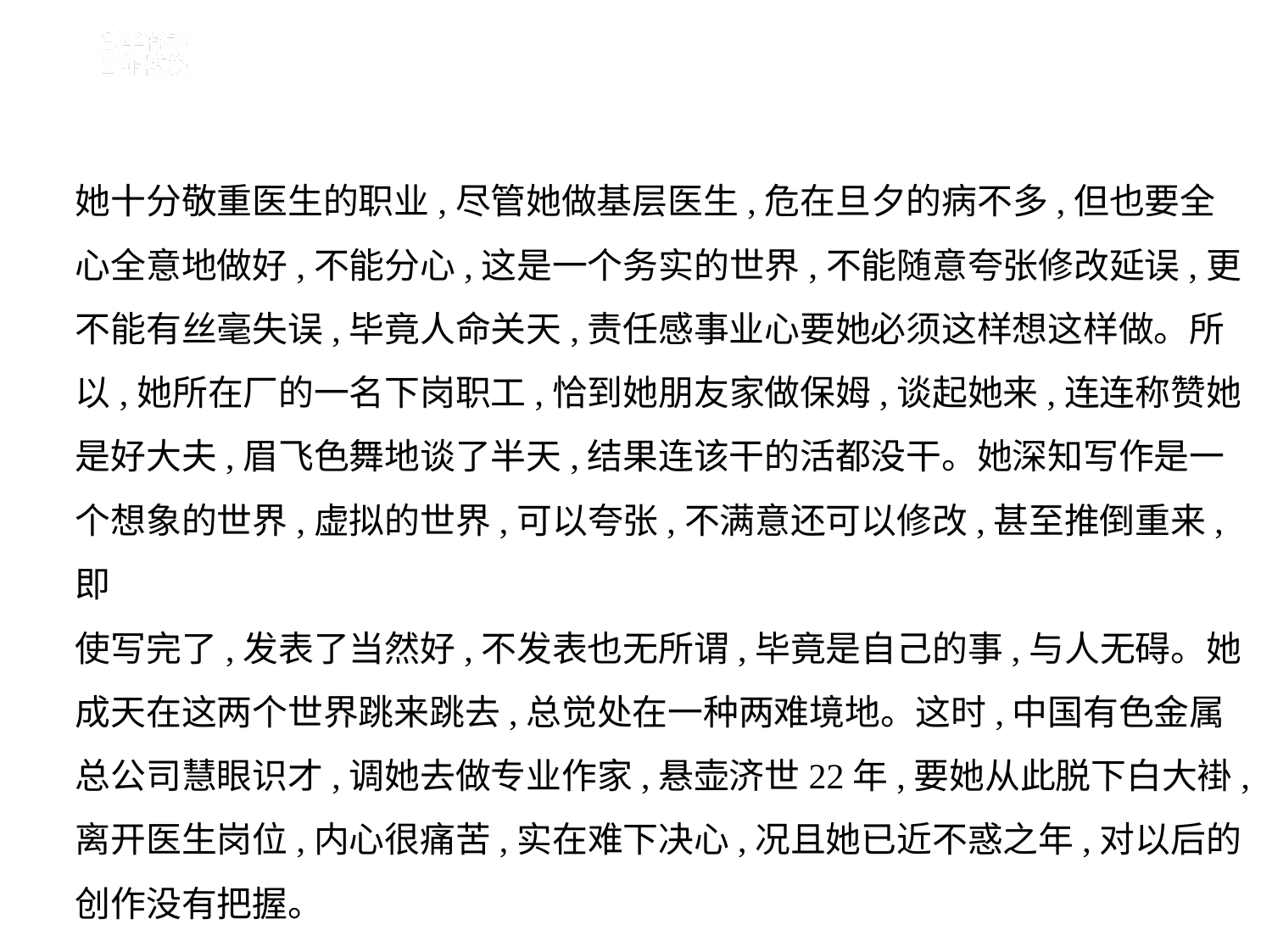

她十分敬重医生的职业,尽管她做基层医生,危在旦夕的病不多,但也要全
心全意地做好,不能分心,这是一个务实的世界,不能随意夸张修改延误,更
不能有丝毫失误,毕竟人命关天,责任感事业心要她必须这样想这样做。所
以,她所在厂的一名下岗职工,恰到她朋友家做保姆,谈起她来,连连称赞她
是好大夫,眉飞色舞地谈了半天,结果连该干的活都没干。她深知写作是一
个想象的世界,虚拟的世界,可以夸张,不满意还可以修改,甚至推倒重来,即
使写完了,发表了当然好,不发表也无所谓,毕竟是自己的事,与人无碍。她
成天在这两个世界跳来跳去,总觉处在一种两难境地。这时,中国有色金属
总公司慧眼识才,调她去做专业作家,悬壶济世22年,要她从此脱下白大褂,
离开医生岗位,内心很痛苦,实在难下决心,况且她已近不惑之年,对以后的
创作没有把握。